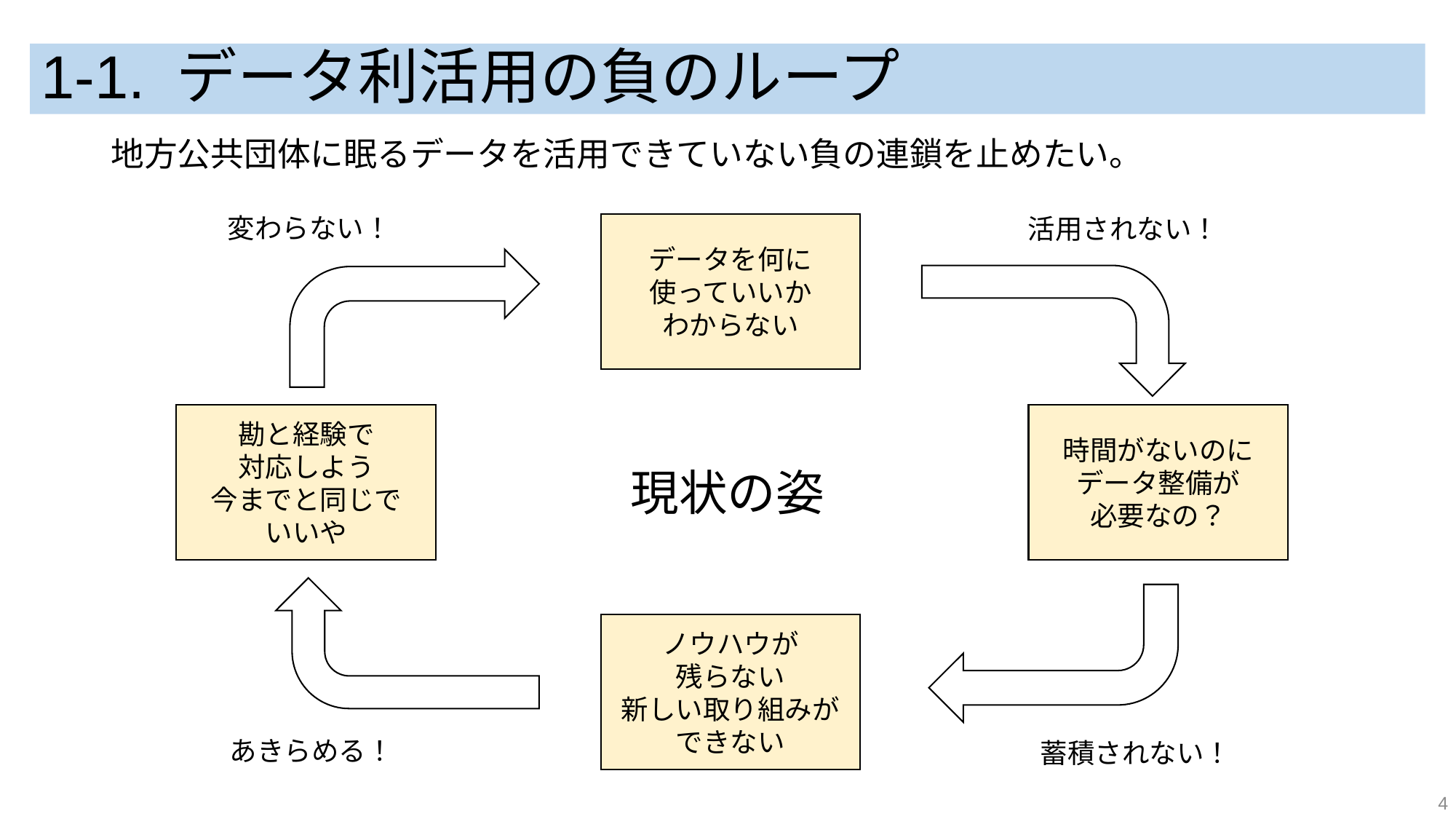

# 1-1. データ利活用の負のループ
地方公共団体に眠るデータを活用できていない負の連鎖を止めたい。

変わらない！
活用されない！
データを何に
使っていいか
わからない

勘と経験で
対応しよう
今までと同じで
いいや
時間がないのに
データ整備が
必要なの？
現状の姿

ノウハウが
残らない
新しい取り組みが
できない
あきらめる！
蓄積されない！
4